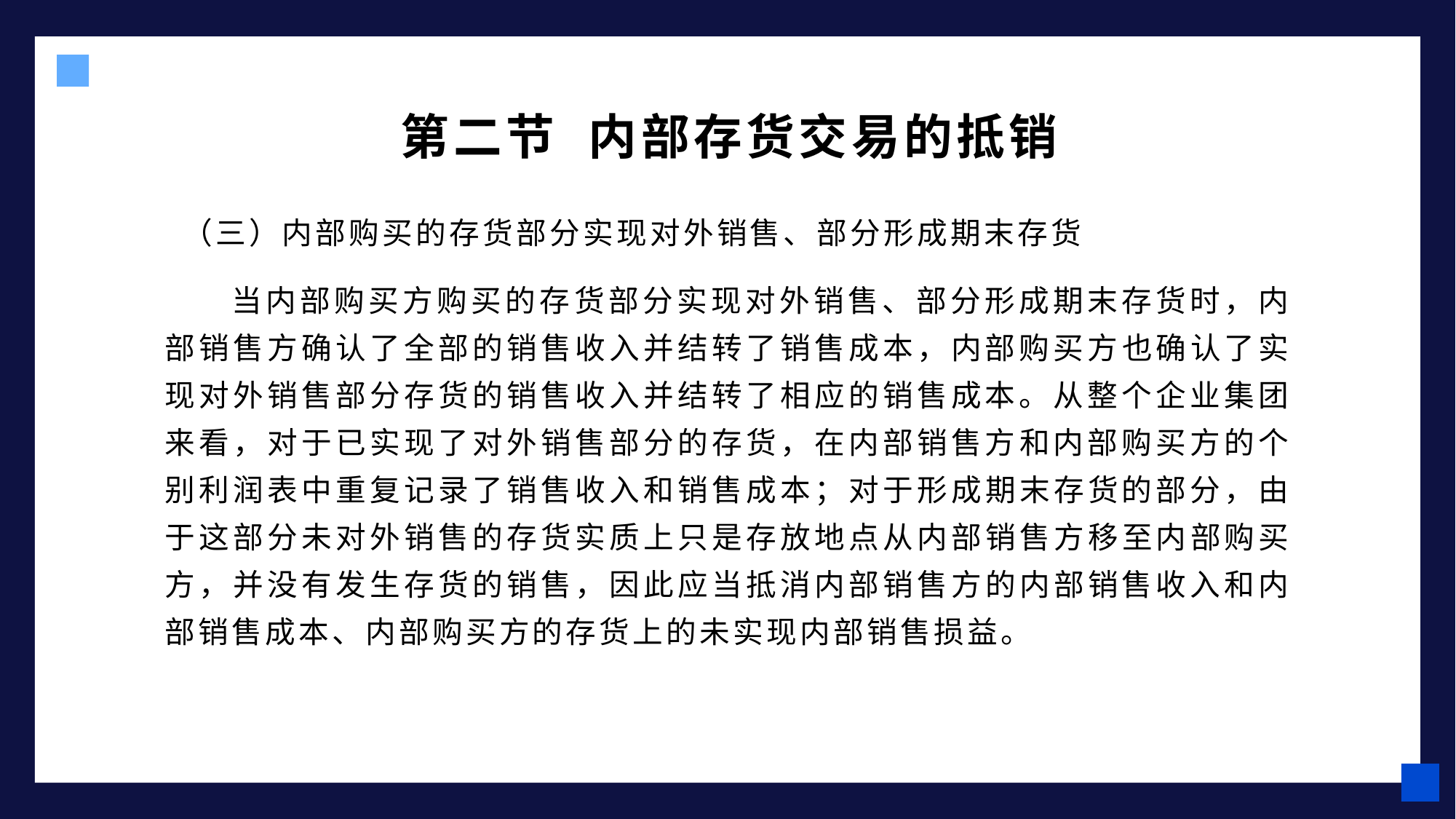

第二节  内部存货交易的抵销
 （三）内部购买的存货部分实现对外销售、部分形成期末存货
当内部购买方购买的存货部分实现对外销售、部分形成期末存货时，内部销售方确认了全部的销售收入并结转了销售成本，内部购买方也确认了实现对外销售部分存货的销售收入并结转了相应的销售成本。从整个企业集团来看，对于已实现了对外销售部分的存货，在内部销售方和内部购买方的个别利润表中重复记录了销售收入和销售成本；对于形成期末存货的部分，由于这部分未对外销售的存货实质上只是存放地点从内部销售方移至内部购买方，并没有发生存货的销售，因此应当抵消内部销售方的内部销售收入和内部销售成本、内部购买方的存货上的未实现内部销售损益。